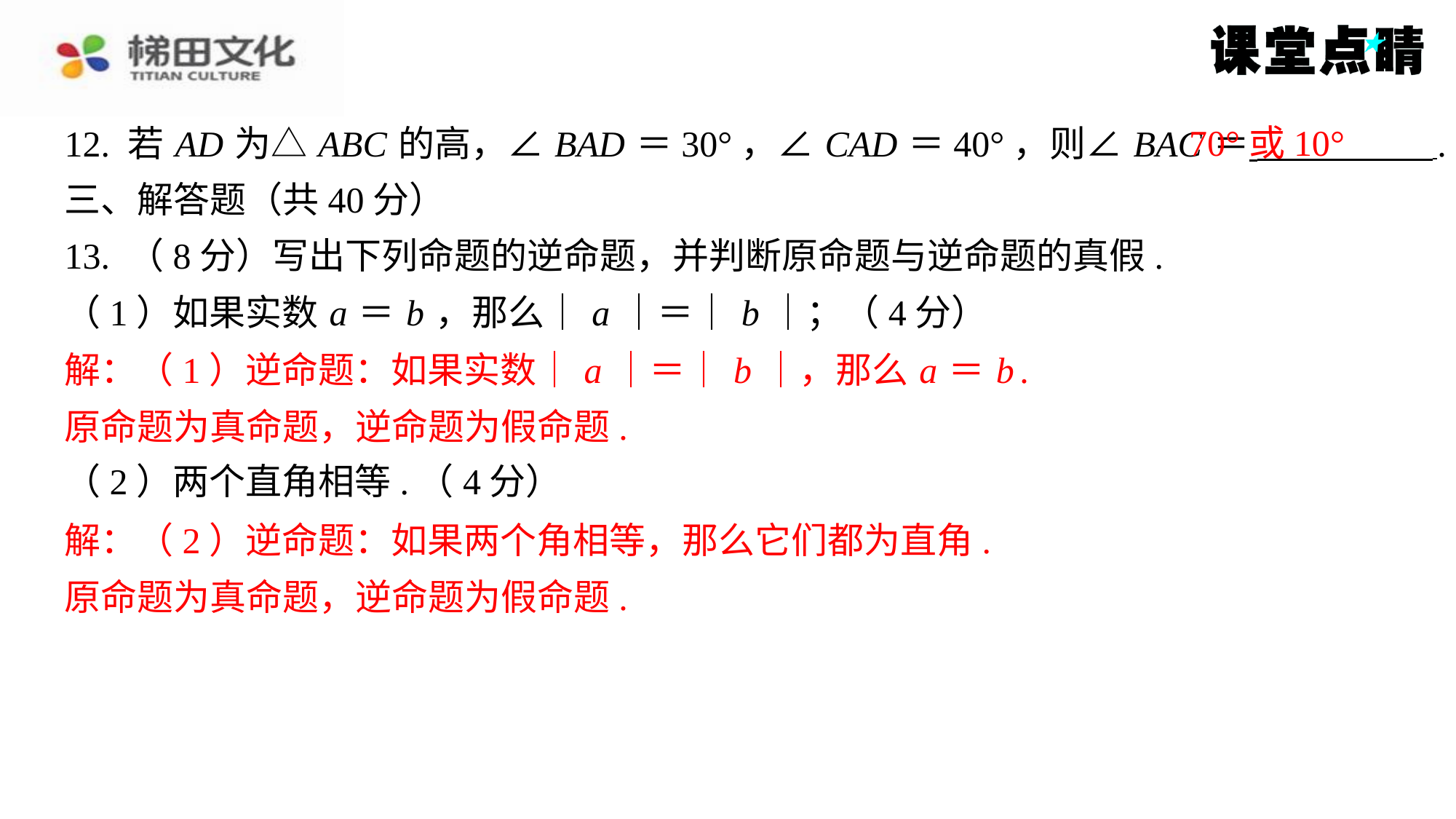

70°或10°
12. 若 AD 为△ ABC 的高，∠ BAD ＝30°，∠ CAD ＝40°，则∠ BAC ＝                            ⁠.
三、解答题（共40分）
13. （8分）写出下列命题的逆命题，并判断原命题与逆命题的真假.
（1）如果实数 a ＝ b ，那么｜ a ｜＝｜ b ｜；（4分）
解：（1）逆命题：如果实数｜ a ｜＝｜ b ｜，那么 a ＝ b .
原命题为真命题，逆命题为假命题.
（2）两个直角相等.（4分）
解：（2）逆命题：如果两个角相等，那么它们都为直角.
原命题为真命题，逆命题为假命题.
解：（1）逆命题：如果实数｜ a ｜＝｜ b ｜，那么 a ＝ b .
原命题为真命题，逆命题为假命题.
解：（2）逆命题：如果两个角相等，那么它们都为直角.
原命题为真命题，逆命题为假命题.